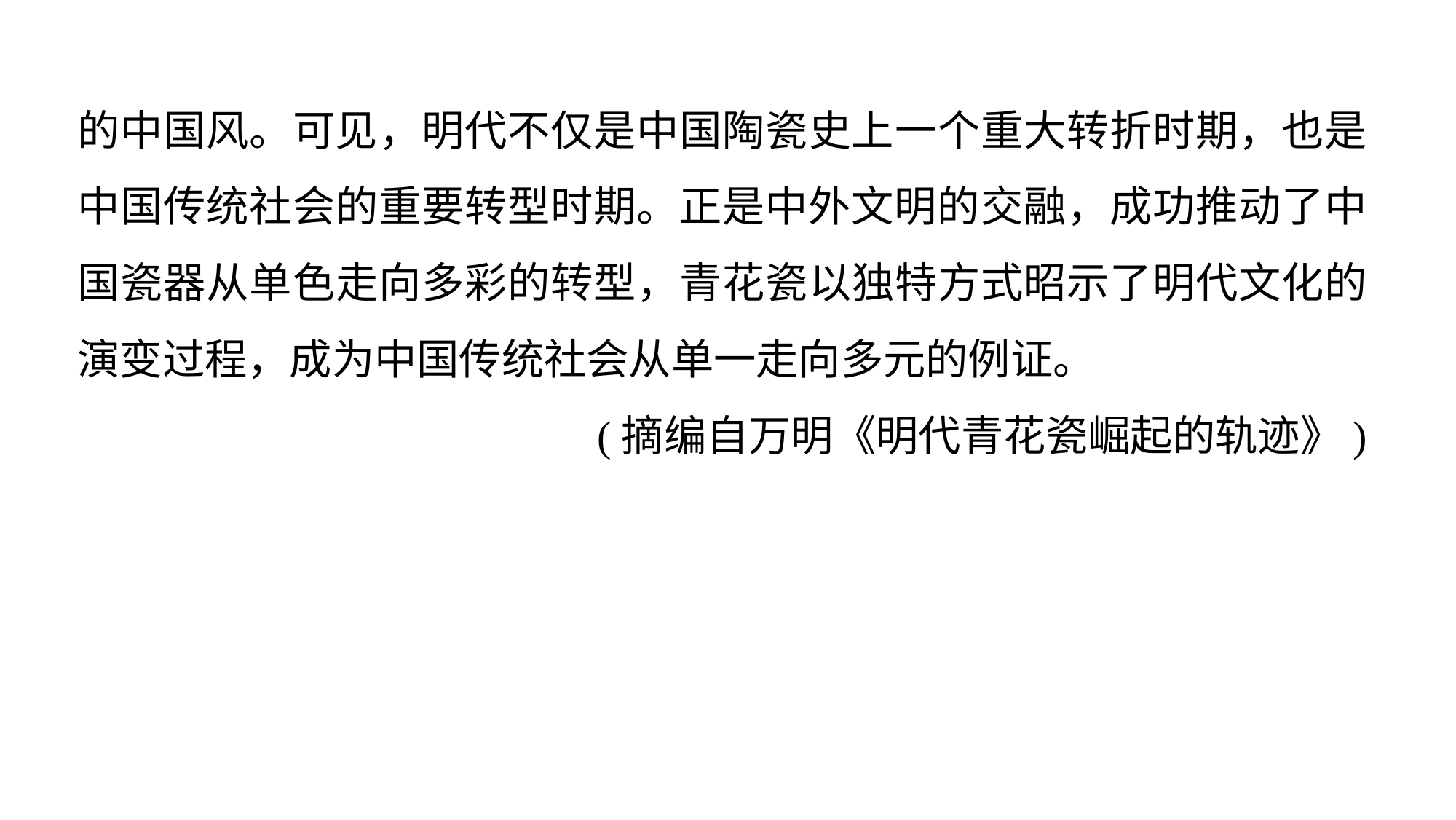

的中国风。可见，明代不仅是中国陶瓷史上一个重大转折时期，也是中国传统社会的重要转型时期。正是中外文明的交融，成功推动了中国瓷器从单色走向多彩的转型，青花瓷以独特方式昭示了明代文化的演变过程，成为中国传统社会从单一走向多元的例证。
(摘编自万明《明代青花瓷崛起的轨迹》)